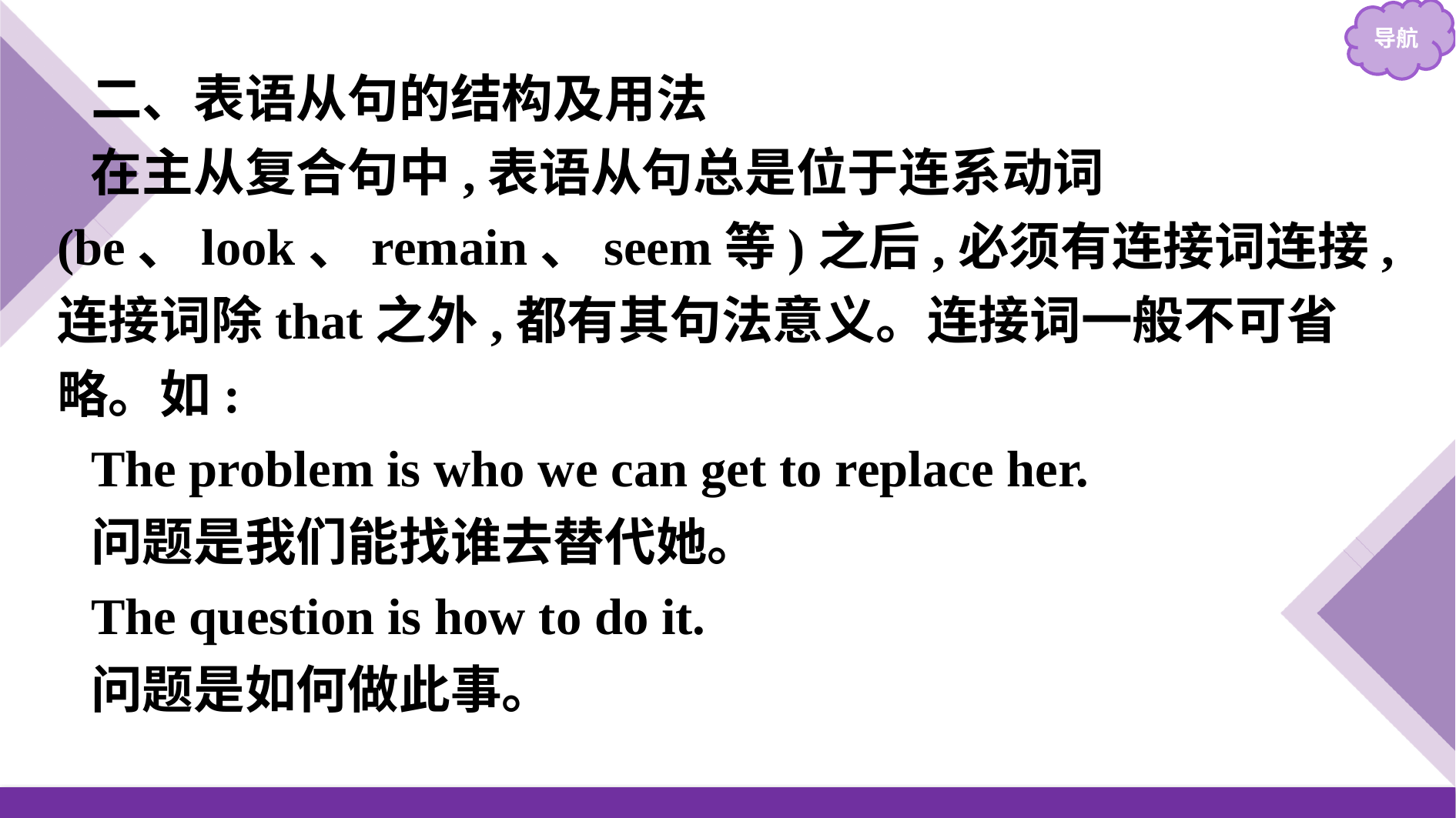

二、表语从句的结构及用法
在主从复合句中,表语从句总是位于连系动词(be、look、remain、seem等)之后,必须有连接词连接,连接词除that之外,都有其句法意义。连接词一般不可省略。如:
The problem is who we can get to replace her.
问题是我们能找谁去替代她。
The question is how to do it.
问题是如何做此事。